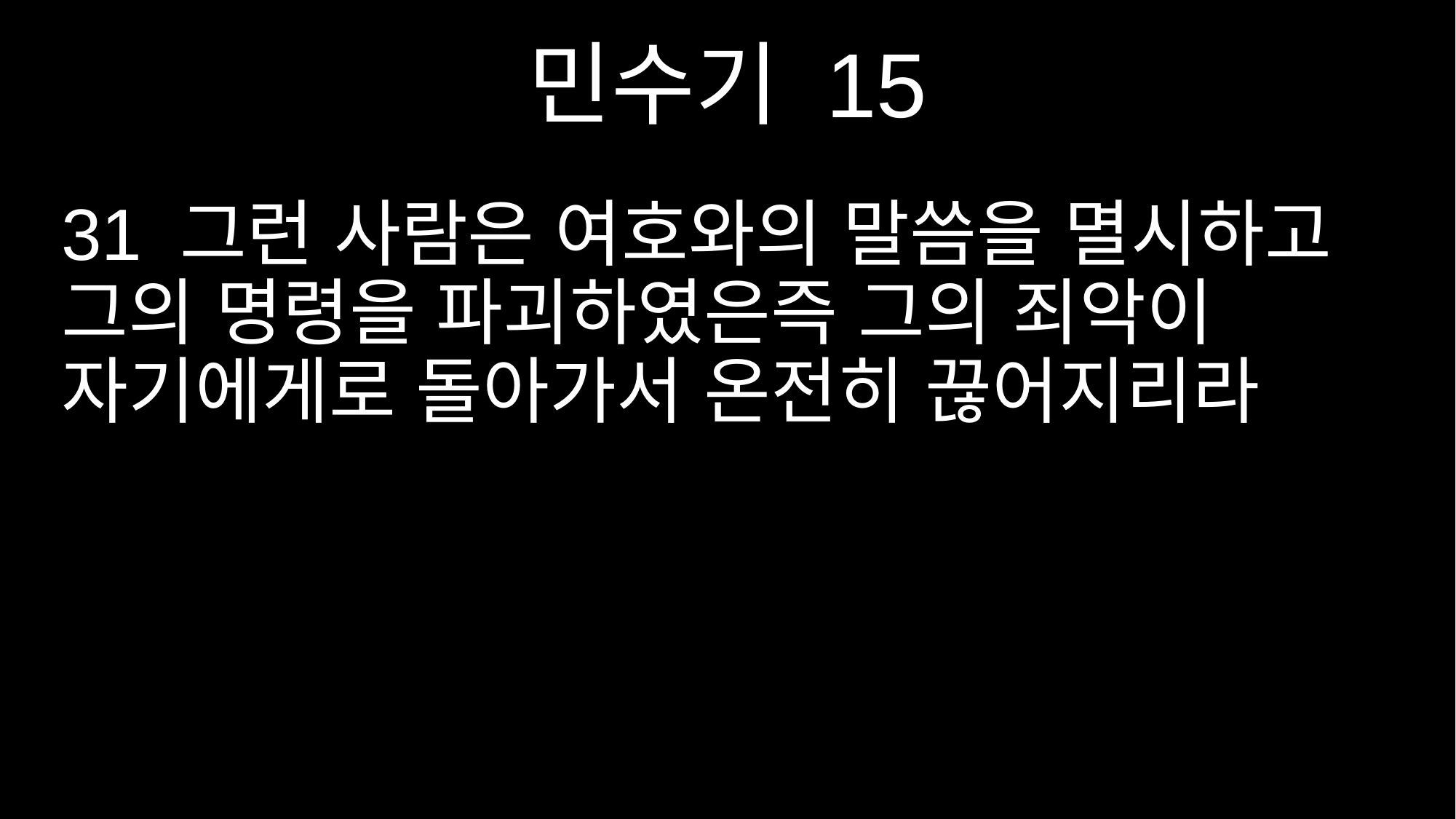

민수기 15
31 그런 사람은 여호와의 말씀을 멸시하고 그의 명령을 파괴하였은즉 그의 죄악이 자기에게로 돌아가서 온전히 끊어지리라